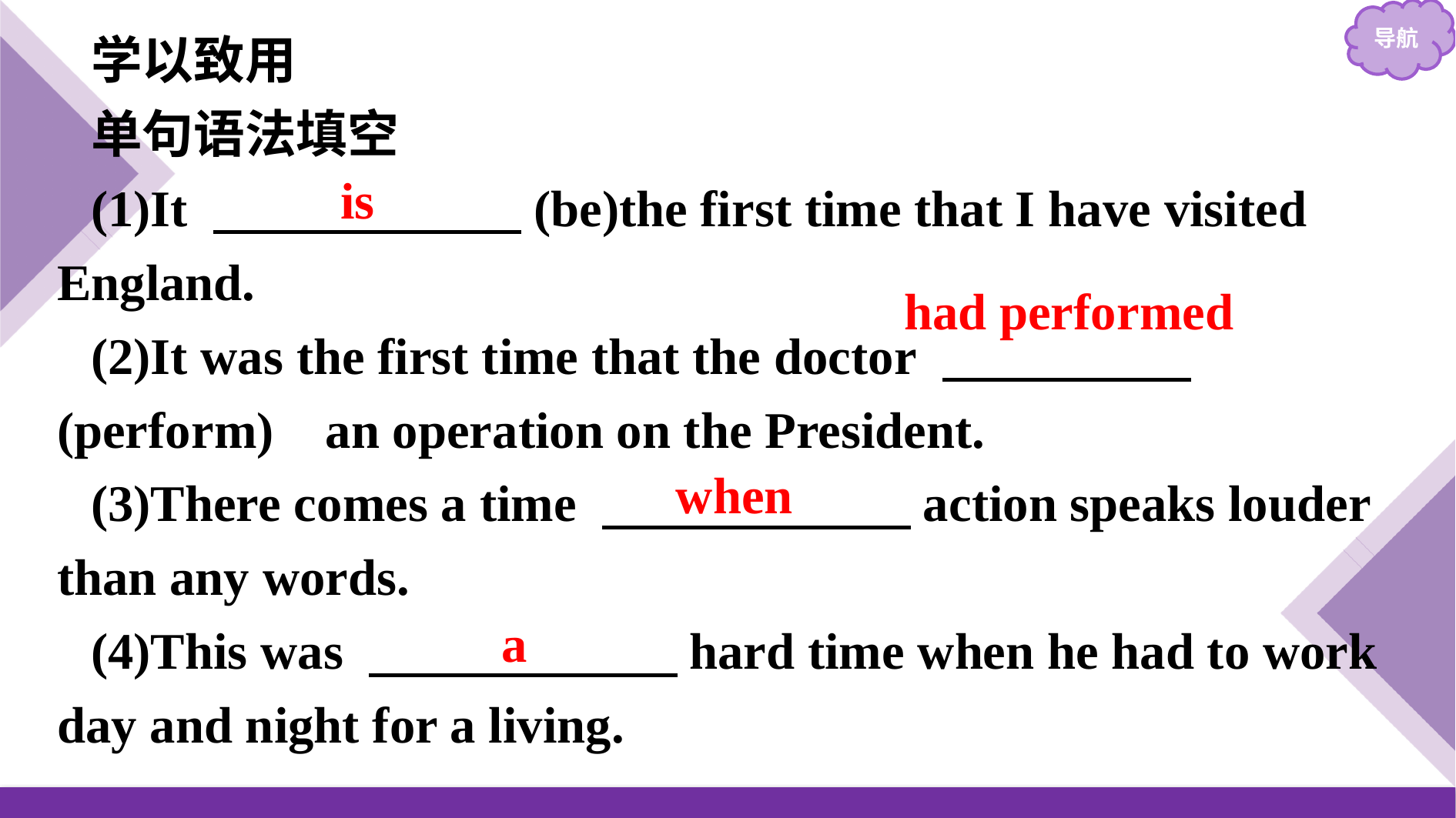

学以致用
单句语法填空
(1)It 　　　　　　(be)the first time that I have visited England.
(2)It was the first time that the doctor 　　        　(perform)    an operation on the President.
(3)There comes a time 　　　　　　action speaks louder than any words.
(4)This was 　　　　　　hard time when he had to work day and night for a living.
is
had performed
when
a